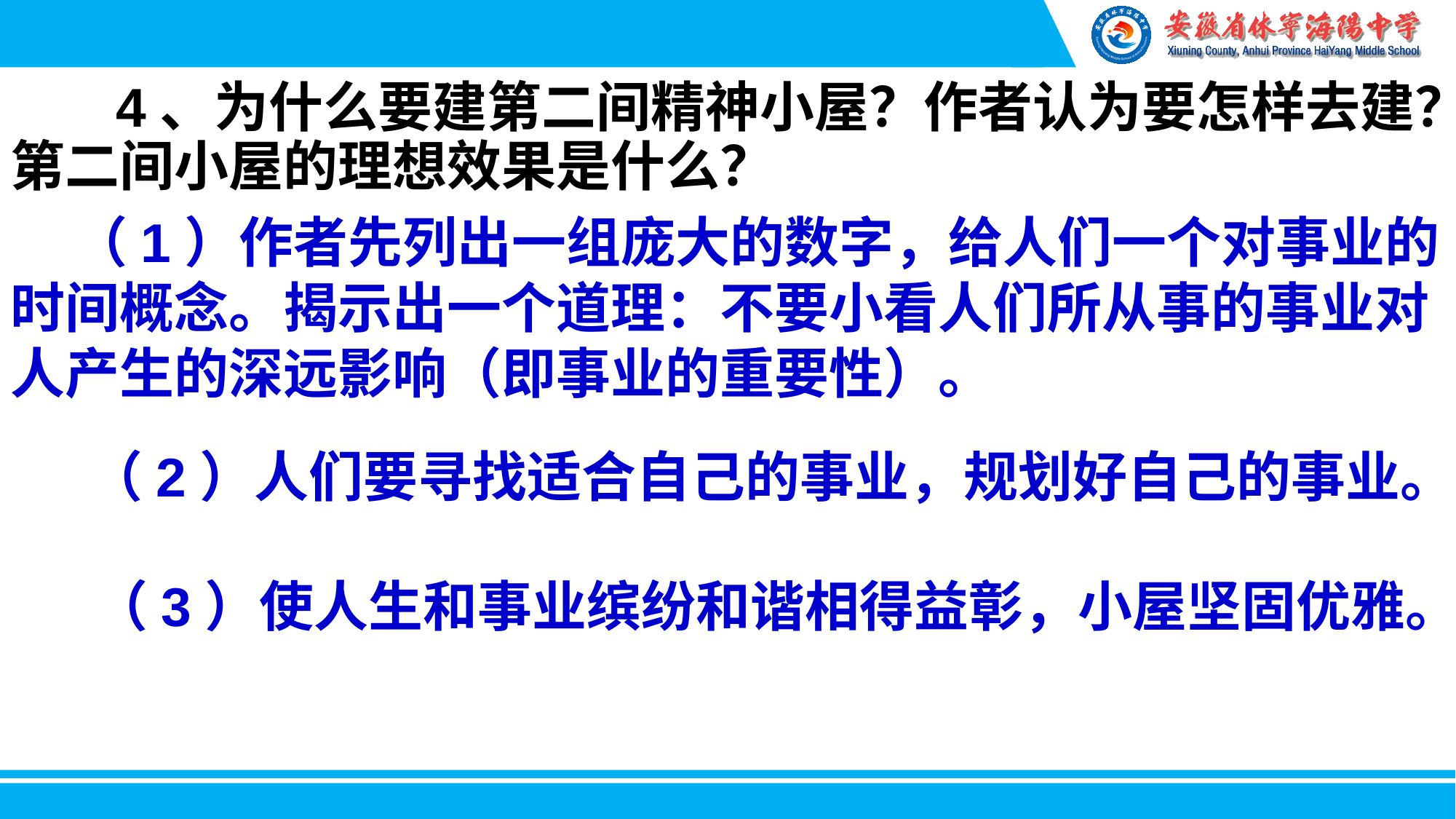

4、为什么要建第二间精神小屋？作者认为要怎样去建？第二间小屋的理想效果是什么？
    （1）作者先列出一组庞大的数字，给人们一个对事业的时间概念。揭示出一个道理：不要小看人们所从事的事业对人产生的深远影响（即事业的重要性）。
    （2）人们要寻找适合自己的事业，规划好自己的事业。
（3）使人生和事业缤纷和谐相得益彰，小屋坚固优雅。